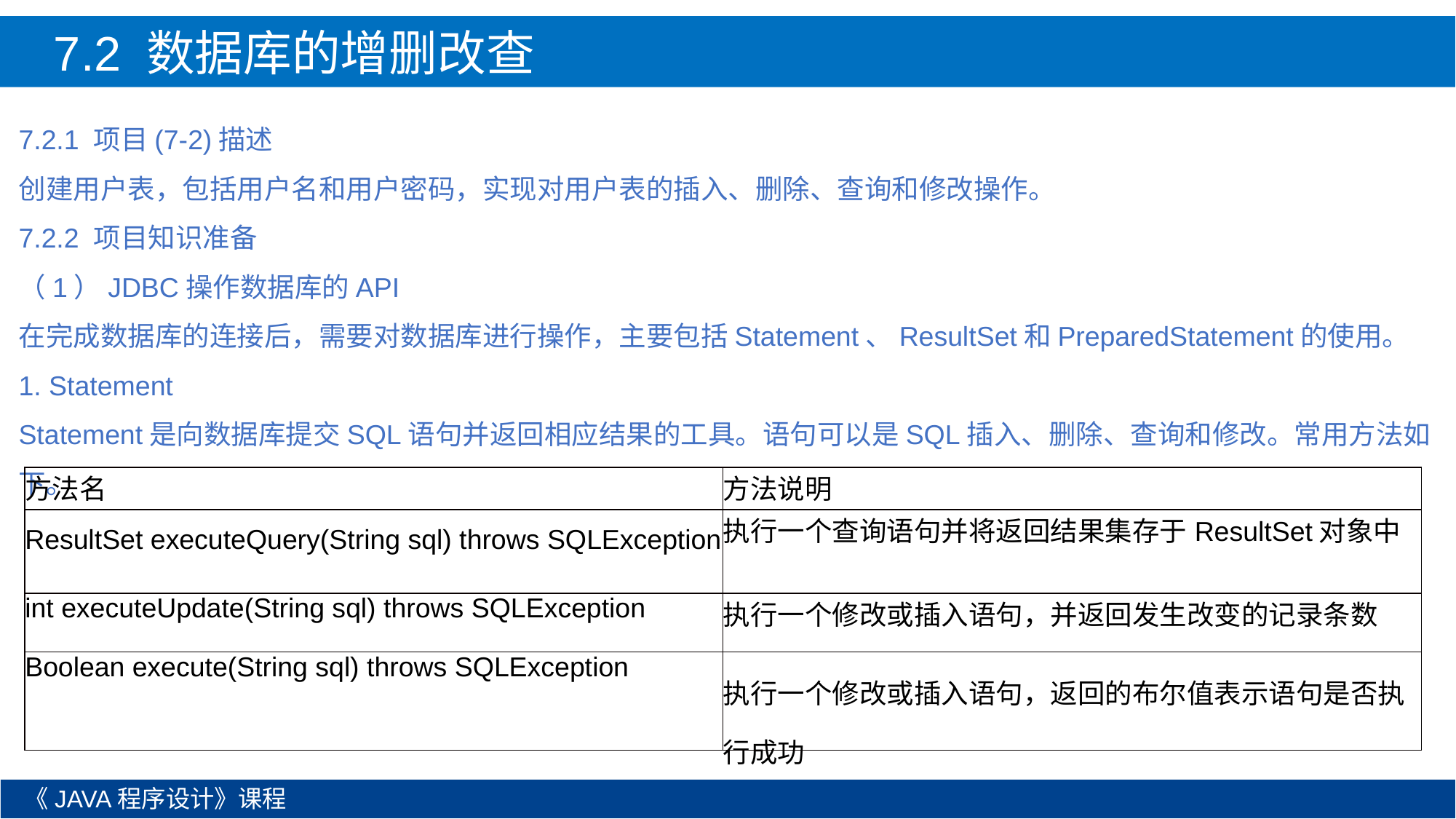

7.2 数据库的增删改查
7.2.1 项目(7-2)描述
创建用户表，包括用户名和用户密码，实现对用户表的插入、删除、查询和修改操作。
7.2.2 项目知识准备
（1）JDBC操作数据库的API
在完成数据库的连接后，需要对数据库进行操作，主要包括Statement、ResultSet和PreparedStatement的使用。
1. Statement
Statement是向数据库提交SQL语句并返回相应结果的工具。语句可以是SQL插入、删除、查询和修改。常用方法如下。

| 方法名 | 方法说明 |
| --- | --- |
| ResultSet executeQuery(String sql) throws SQLException | 执行一个查询语句并将返回结果集存于ResultSet对象中 |
| int executeUpdate(String sql) throws SQLException | 执行一个修改或插入语句，并返回发生改变的记录条数 |
| Boolean execute(String sql) throws SQLException | 执行一个修改或插入语句，返回的布尔值表示语句是否执行成功 |
《JAVA程序设计》课程